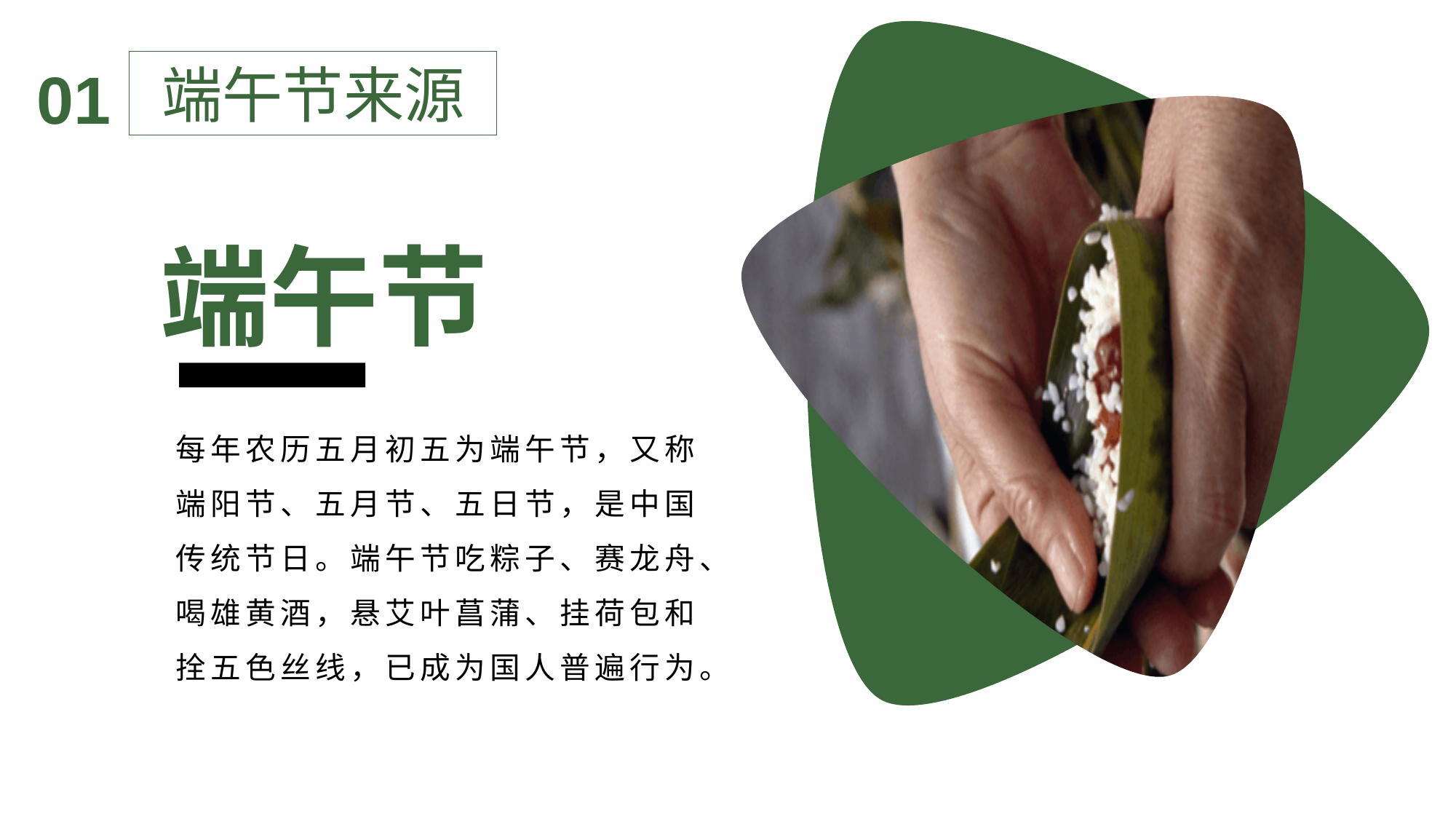

端午节来源
01

端午节

每年农历五月初五为端午节，又称端阳节、五月节、五日节，是中国传统节日。端午节吃粽子、赛龙舟、喝雄黄酒，悬艾叶菖蒲、挂荷包和拴五色丝线，已成为国人普遍行为。